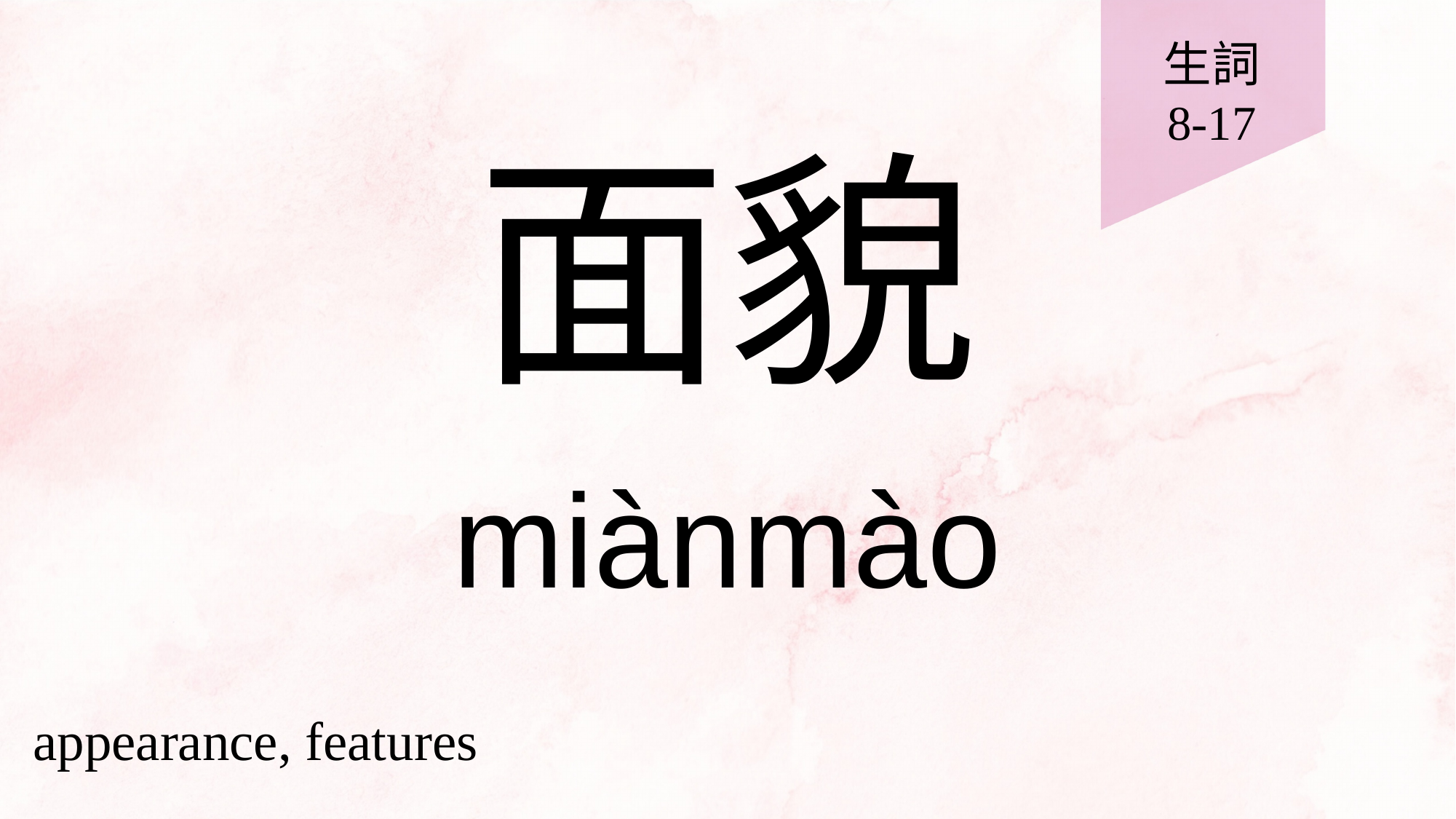

生詞
8-17
# 面貌
miànmào
appearance, features